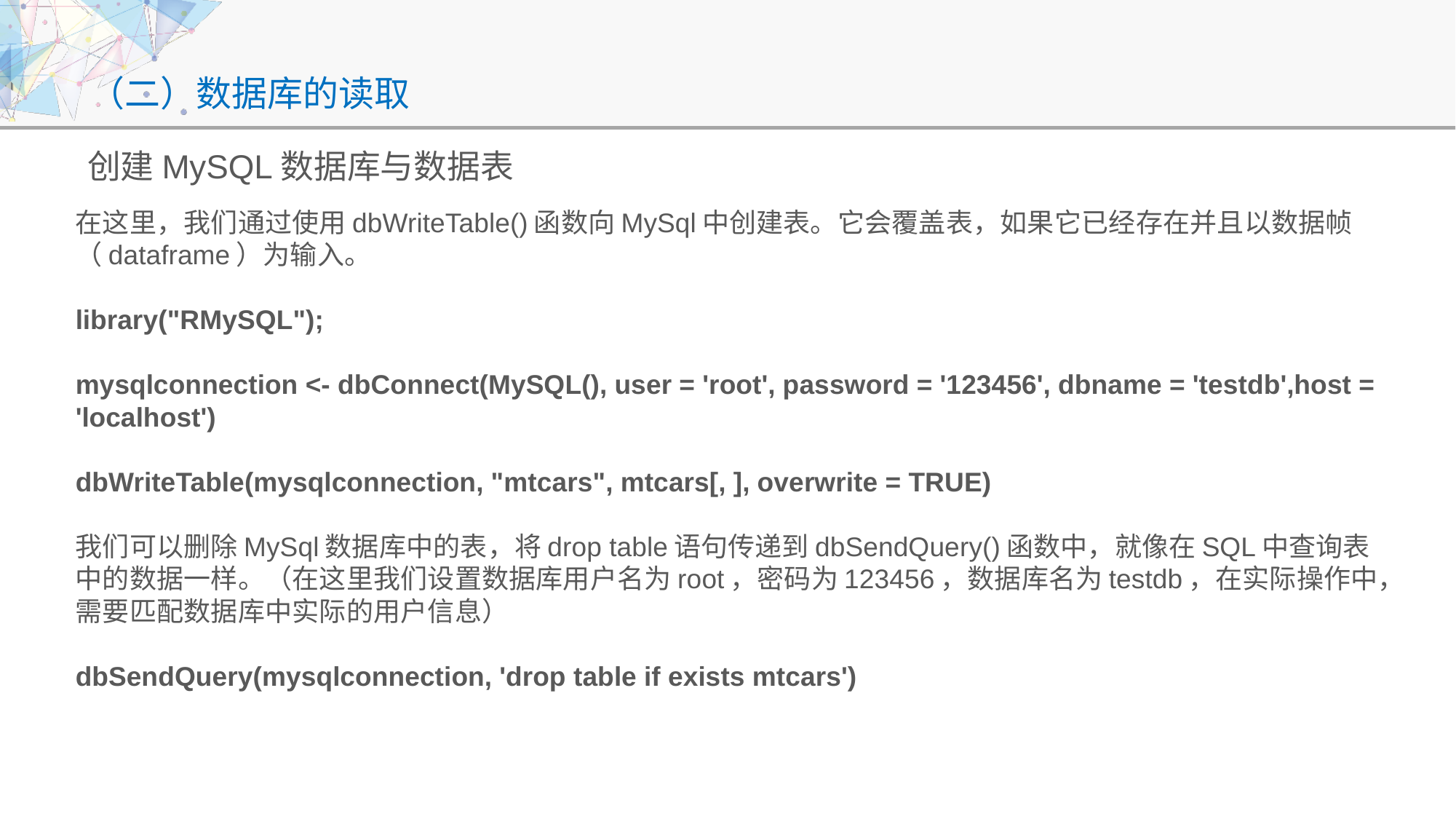

# （二）数据库的读取
创建MySQL数据库与数据表
在这里，我们通过使用dbWriteTable()函数向MySql中创建表。它会覆盖表，如果它已经存在并且以数据帧（dataframe）为输入。

library("RMySQL");

mysqlconnection <- dbConnect(MySQL(), user = 'root', password = '123456', dbname = 'testdb',host = 'localhost')

dbWriteTable(mysqlconnection, "mtcars", mtcars[, ], overwrite = TRUE)

我们可以删除MySql数据库中的表，将drop table语句传递到dbSendQuery()函数中，就像在SQL中查询表中的数据一样。（在这里我们设置数据库用户名为root，密码为123456，数据库名为testdb，在实际操作中，需要匹配数据库中实际的用户信息）

dbSendQuery(mysqlconnection, 'drop table if exists mtcars')